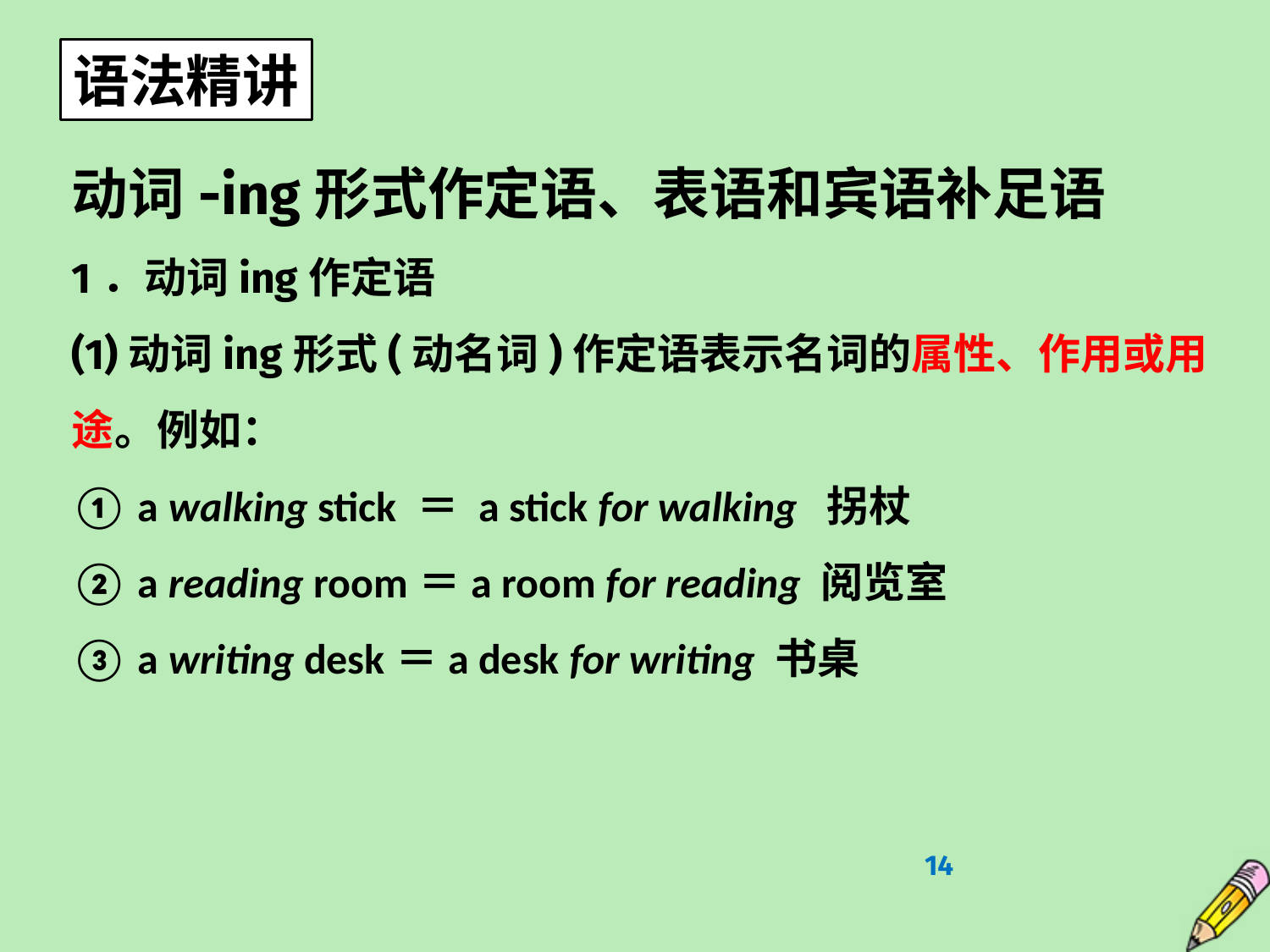

语法精讲
动词-ing形式作定语、表语和宾语补足语
1．动词­ing作定语
(1)动词­ing形式(动名词)作定语表示名词的属性、作用或用途。例如：
① a walking stick ＝ a stick for walking  拐杖
② a reading room＝a room for reading 阅览室
③ a writing desk＝a desk for writing 书桌

14